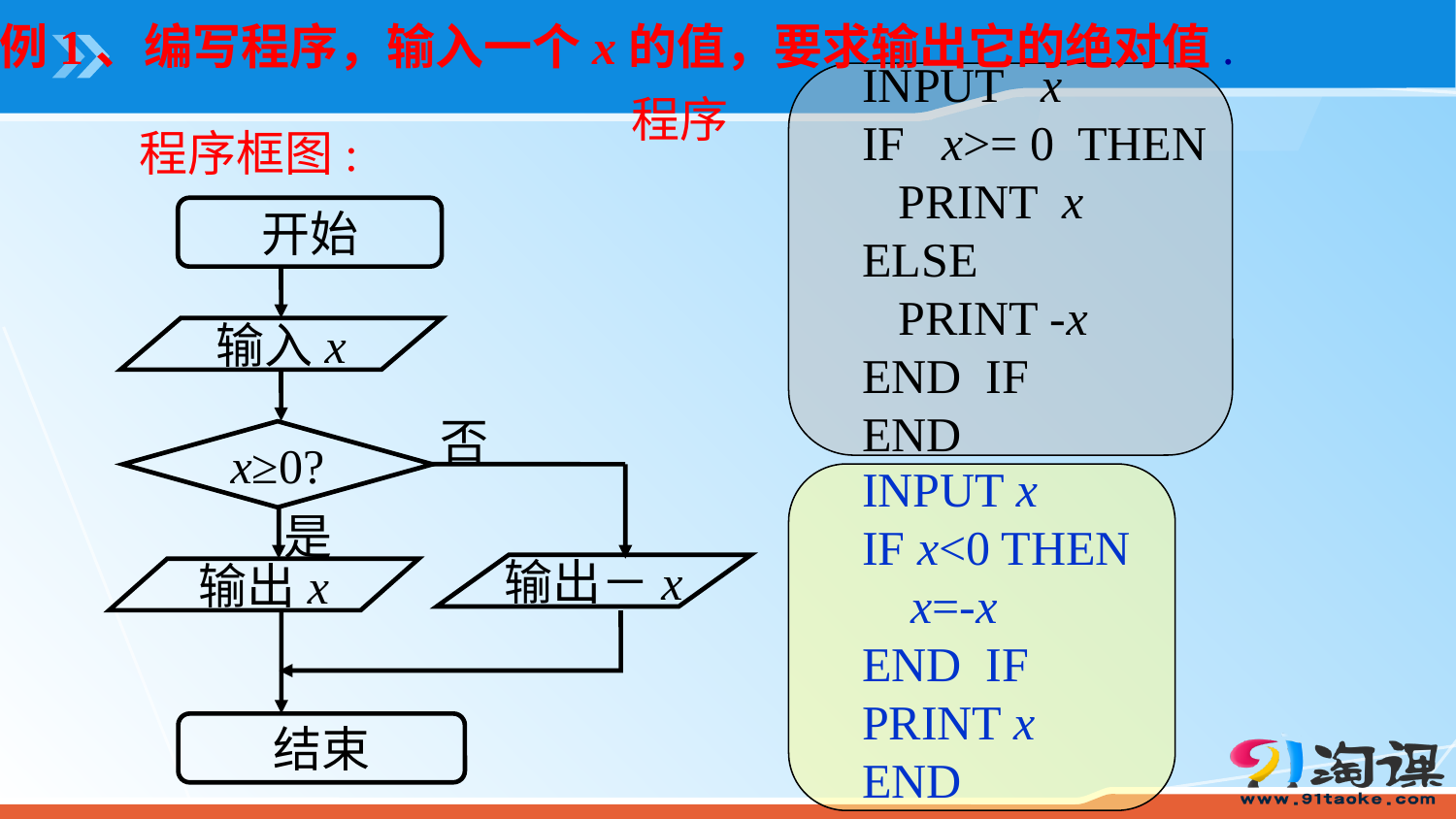

例1、编写程序，输入一个x的值，要求输出它的绝对值.
INPUT   x
IF   x>= 0  THEN
   PRINT  x
ELSE
   PRINT -x
END  IF
END

程序
程序框图:
开始

输入x

否
x≥0?
INPUT x
IF x<0 THEN
    x=-x
END  IF
PRINT x
END

是

输出－x
输出x

结束